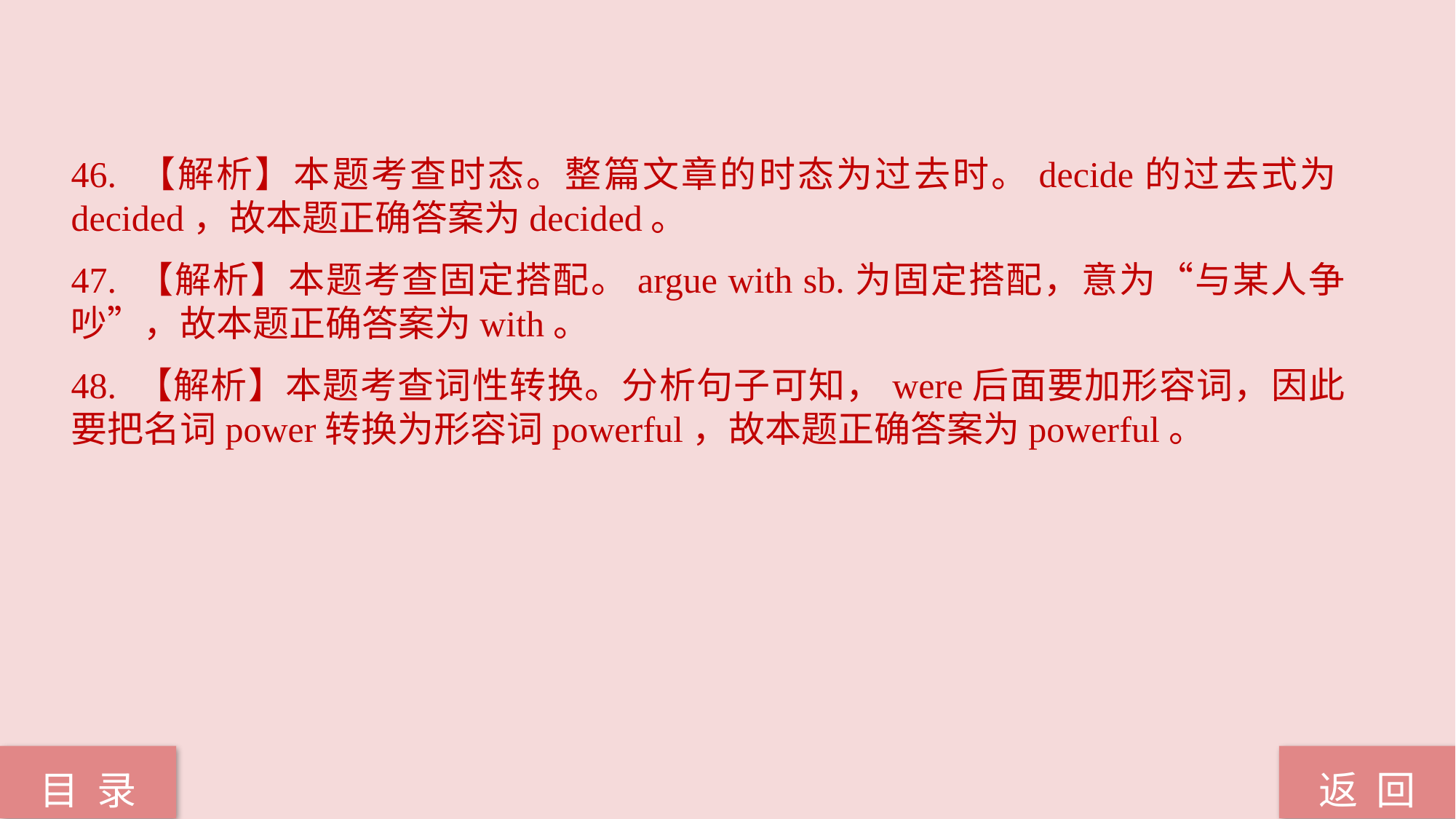

46. 【解析】本题考查时态。整篇文章的时态为过去时。decide的过去式为decided，故本题正确答案为decided。
47. 【解析】本题考查固定搭配。argue with sb.为固定搭配，意为“与某人争吵”，故本题正确答案为with。
48. 【解析】本题考查词性转换。分析句子可知，were后面要加形容词，因此要把名词power转换为形容词powerful，故本题正确答案为powerful。
返  回